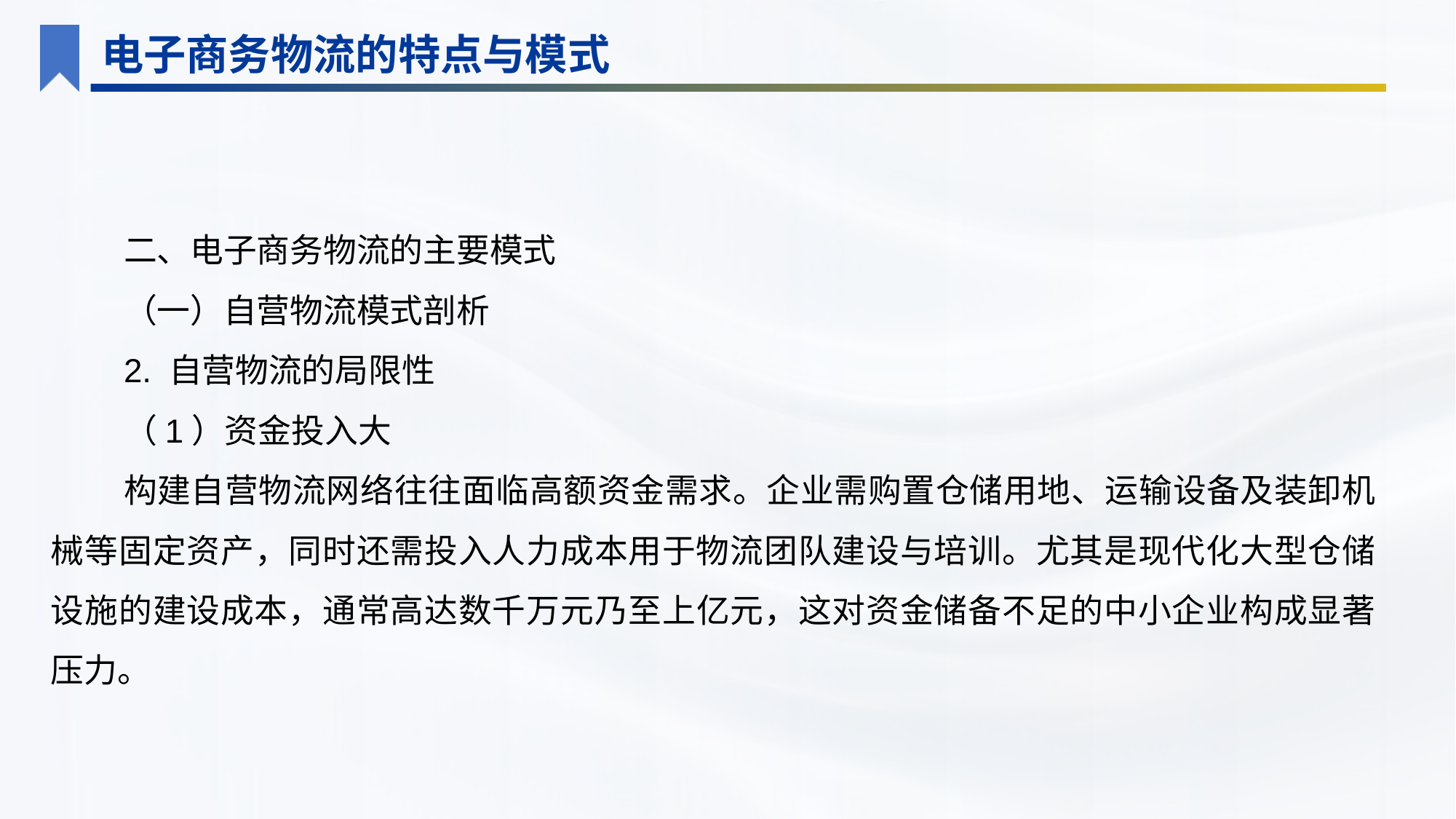

电子商务物流的特点与模式
二、电子商务物流的主要模式
（一）自营物流模式剖析
2. 自营物流的局限性
（1）资金投入大
构建自营物流网络往往面临高额资金需求。企业需购置仓储用地、运输设备及装卸机械等固定资产，同时还需投入人力成本用于物流团队建设与培训。尤其是现代化大型仓储设施的建设成本，通常高达数千万元乃至上亿元，这对资金储备不足的中小企业构成显著压力。